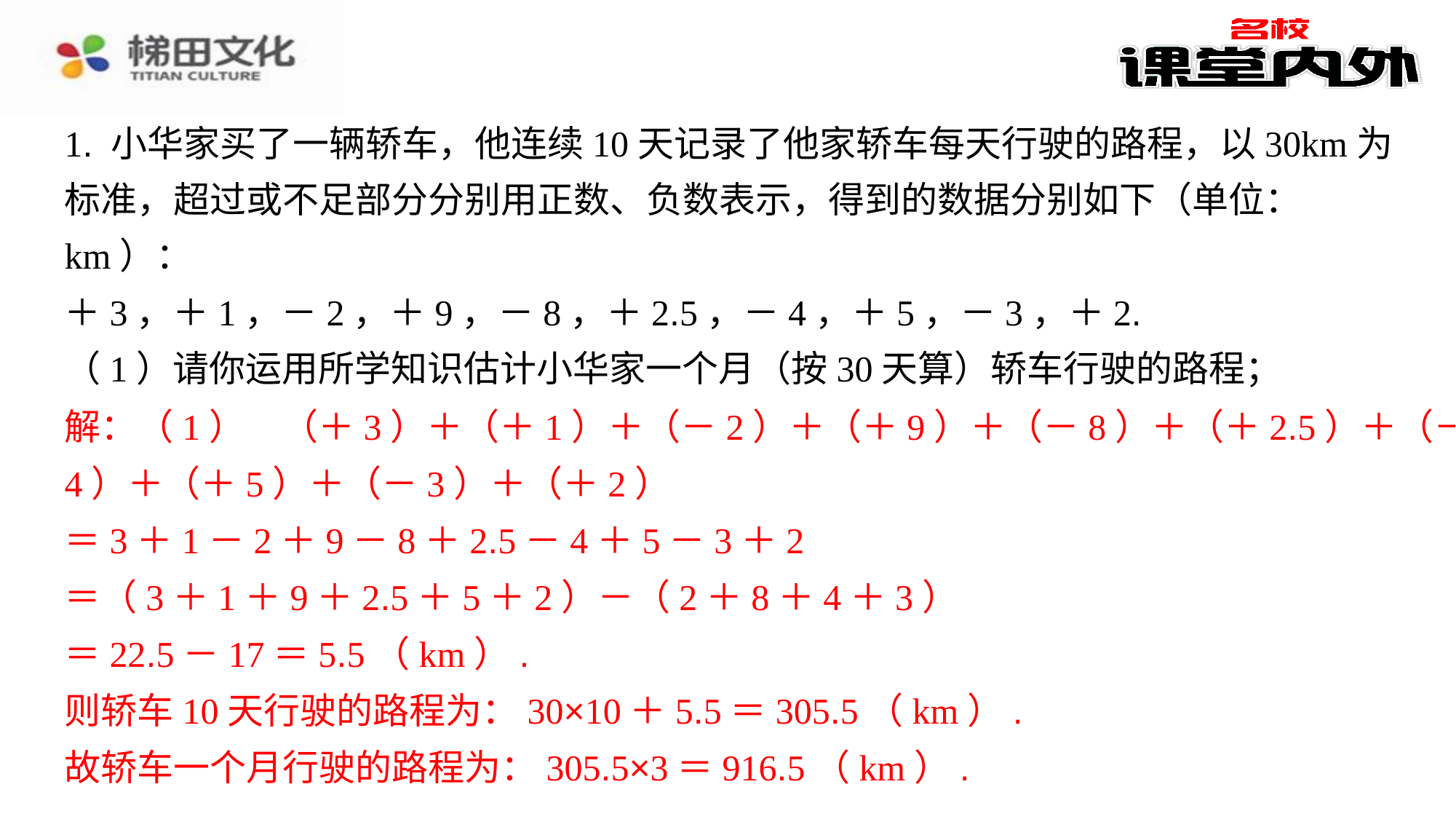

1. 小华家买了一辆轿车，他连续10天记录了他家轿车每天行驶的路程，以30km为
标准，超过或不足部分分别用正数、负数表示，得到的数据分别如下（单位：
km）：
＋3，＋1，－2，＋9，－8，＋2.5，－4，＋5，－3，＋2.
（1）请你运用所学知识估计小华家一个月（按30天算）轿车行驶的路程；
解：（1）　（＋3）＋（＋1）＋（－2）＋（＋9）＋（－8）＋（＋2.5）＋（－
4）＋（＋5）＋（－3）＋（＋2）
＝3＋1－2＋9－8＋2.5－4＋5－3＋2
＝（3＋1＋9＋2.5＋5＋2）－（2＋8＋4＋3）
＝22.5－17＝5.5（km）.
则轿车10天行驶的路程为：30×10＋5.5＝305.5（km）.
故轿车一个月行驶的路程为：305.5×3＝916.5（km）.
解：（1）　（＋3）＋（＋1）＋（－2）＋（＋9）＋（－8）＋（＋2.5）＋（－
4）＋（＋5）＋（－3）＋（＋2）
＝3＋1－2＋9－8＋2.5－4＋5－3＋2
＝（3＋1＋9＋2.5＋5＋2）－（2＋8＋4＋3）
＝22.5－17＝5.5（km）.
则轿车10天行驶的路程为：30×10＋5.5＝305.5（km）.
故轿车一个月行驶的路程为：305.5×3＝916.5（km）.